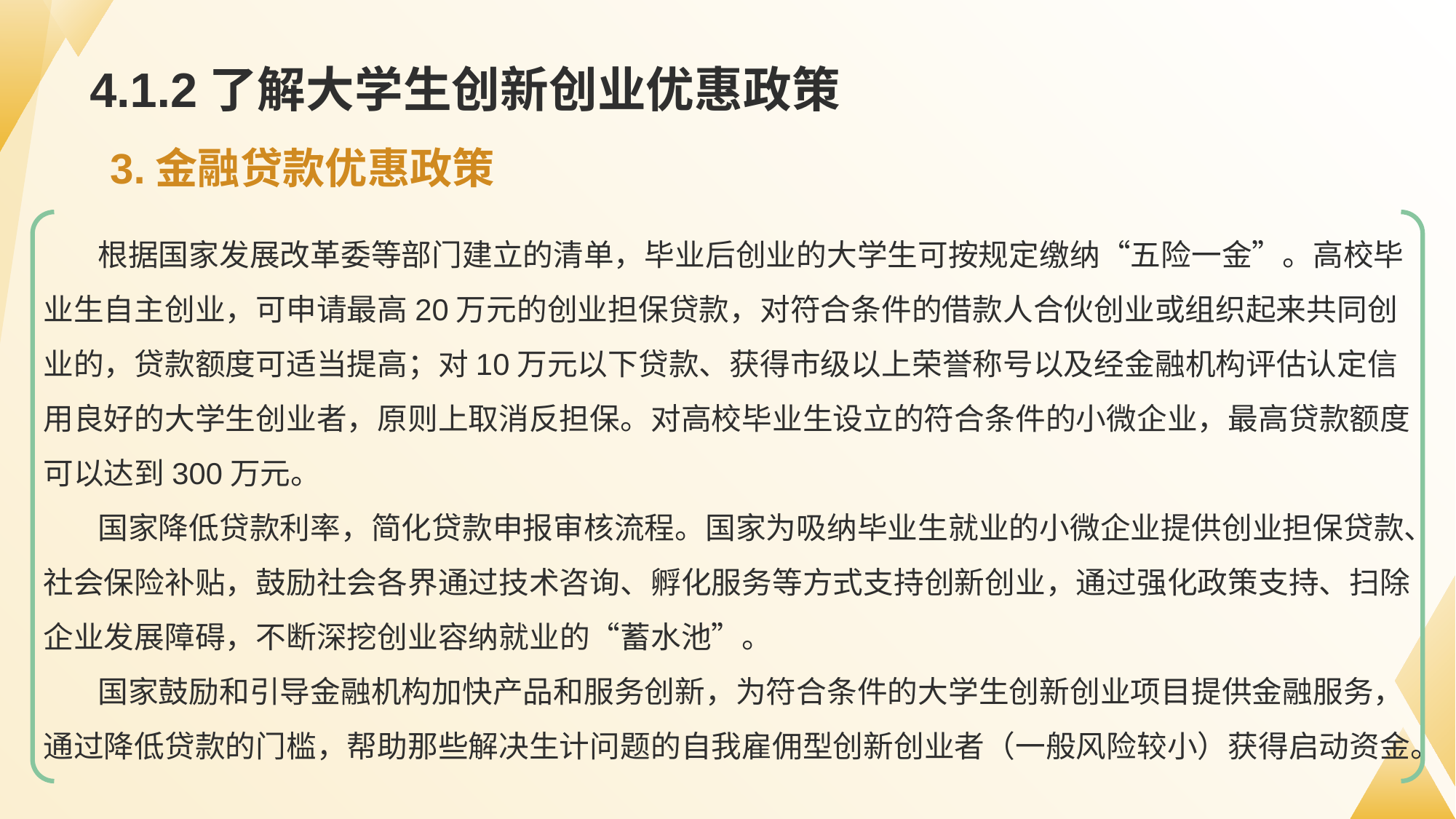

# 4.1.2了解大学生创新创业优惠政策
3.金融贷款优惠政策

根据国家发展改革委等部门建立的清单，毕业后创业的大学生可按规定缴纳“五险一金”。高校毕业生自主创业，可申请最高20万元的创业担保贷款，对符合条件的借款人合伙创业或组织起来共同创业的，贷款额度可适当提高；对10万元以下贷款、获得市级以上荣誉称号以及经金融机构评估认定信用良好的大学生创业者，原则上取消反担保。对高校毕业生设立的符合条件的小微企业，最高贷款额度可以达到300万元。
国家降低贷款利率，简化贷款申报审核流程。国家为吸纳毕业生就业的小微企业提供创业担保贷款、社会保险补贴，鼓励社会各界通过技术咨询、孵化服务等方式支持创新创业，通过强化政策支持、扫除企业发展障碍，不断深挖创业容纳就业的“蓄水池”。
国家鼓励和引导金融机构加快产品和服务创新，为符合条件的大学生创新创业项目提供金融服务，通过降低贷款的门槛，帮助那些解决生计问题的自我雇佣型创新创业者（一般风险较小）获得启动资金。